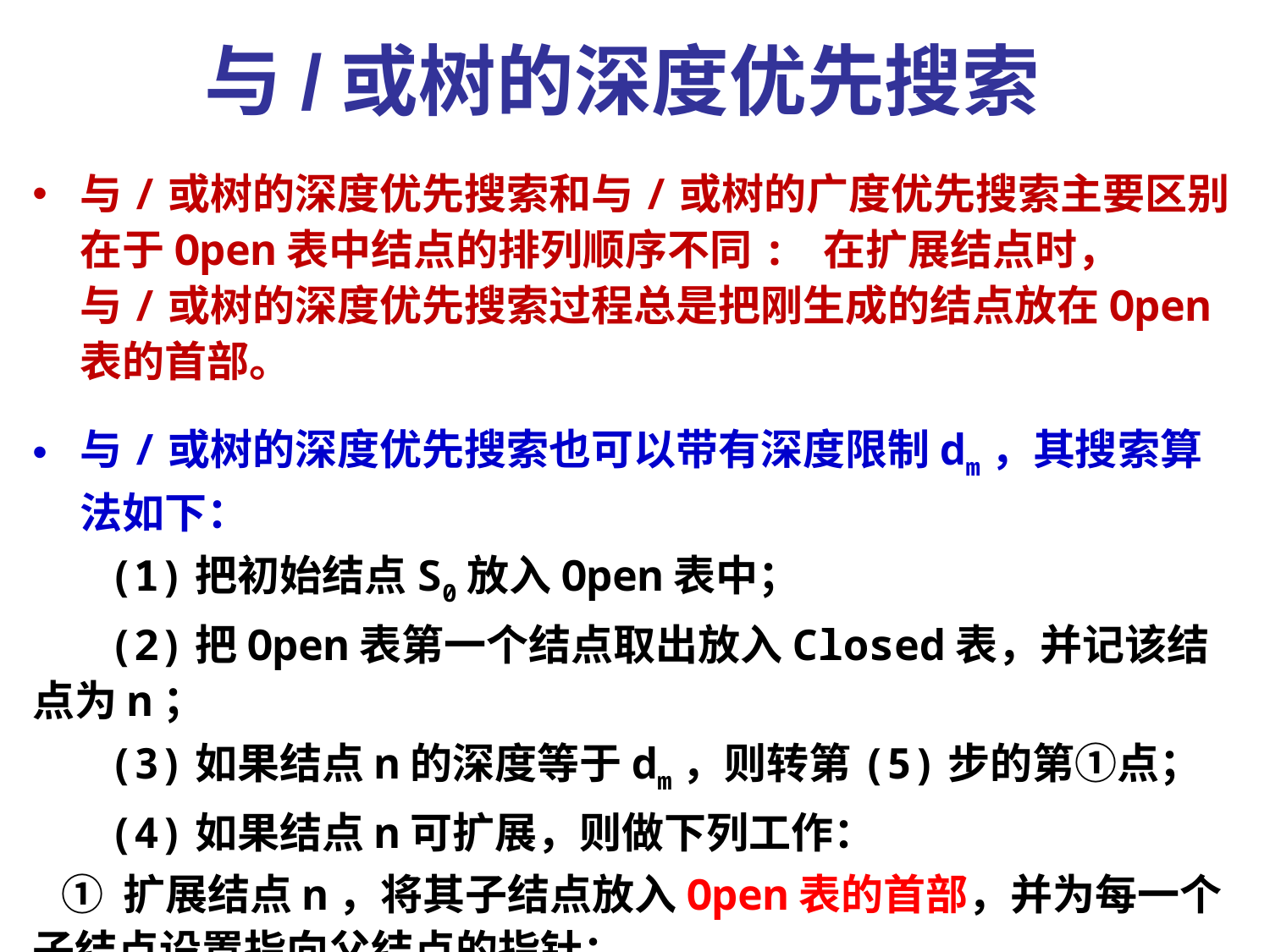

与/或树的深度优先搜索
与/或树的深度优先搜索和与/或树的广度优先搜索主要区别在于Open表中结点的排列顺序不同: 在扩展结点时，与/或树的深度优先搜索过程总是把刚生成的结点放在Open表的首部。
与/或树的深度优先搜索也可以带有深度限制dm，其搜索算法如下：
   (1)把初始结点S0放入Open表中；
   (2)把Open表第一个结点取出放入Closed表，并记该结点为n；
   (3)如果结点n的深度等于dm，则转第(5)步的第①点；
   (4)如果结点n可扩展，则做下列工作：
   ① 扩展结点n，将其子结点放入Open表的首部，并为每一个子结点设置指向父结点的指针；